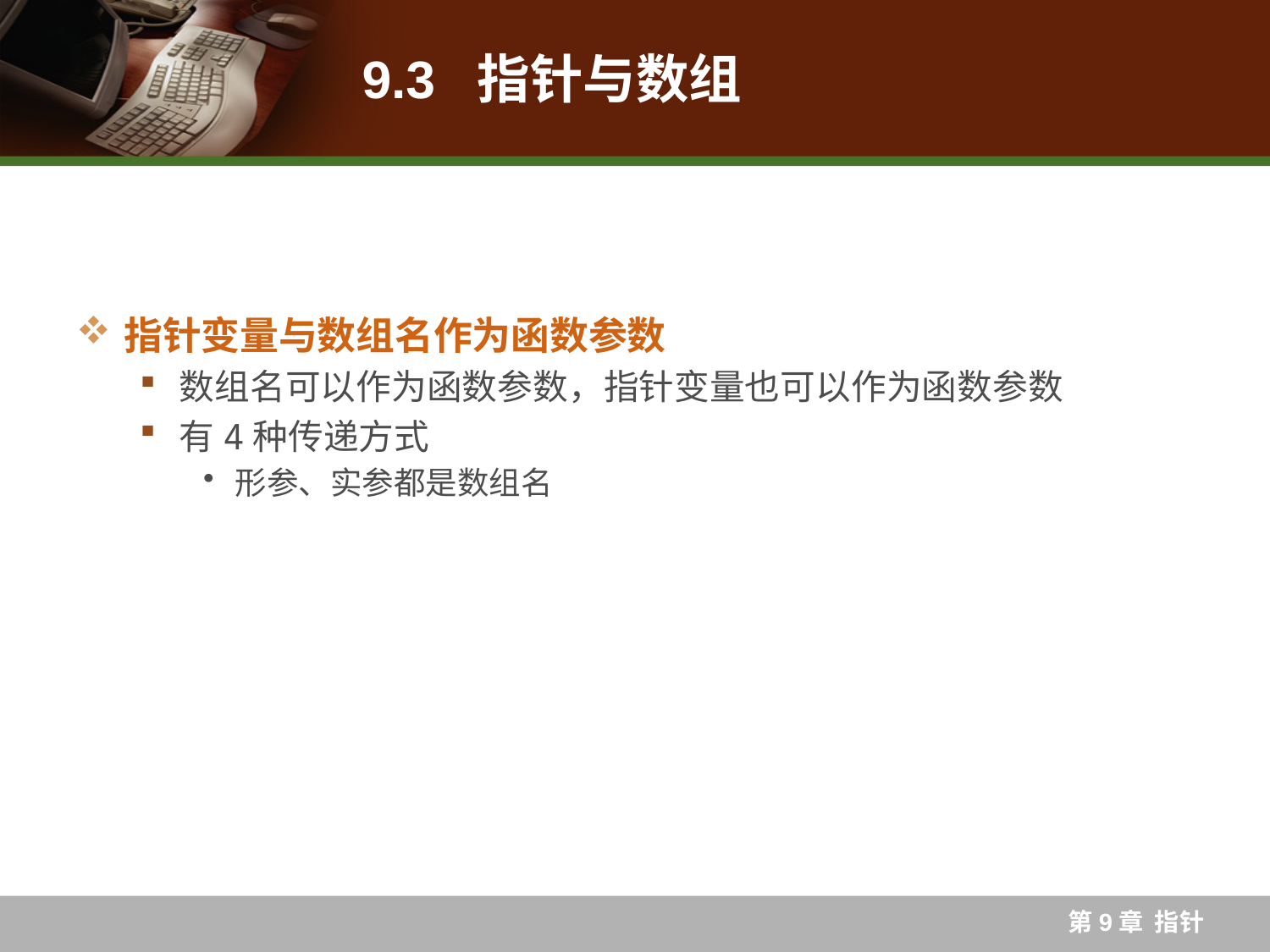

# 9.3  指针与数组
指针变量与数组名作为函数参数
数组名可以作为函数参数，指针变量也可以作为函数参数
有4种传递方式
形参、实参都是数组名
第9章  指针